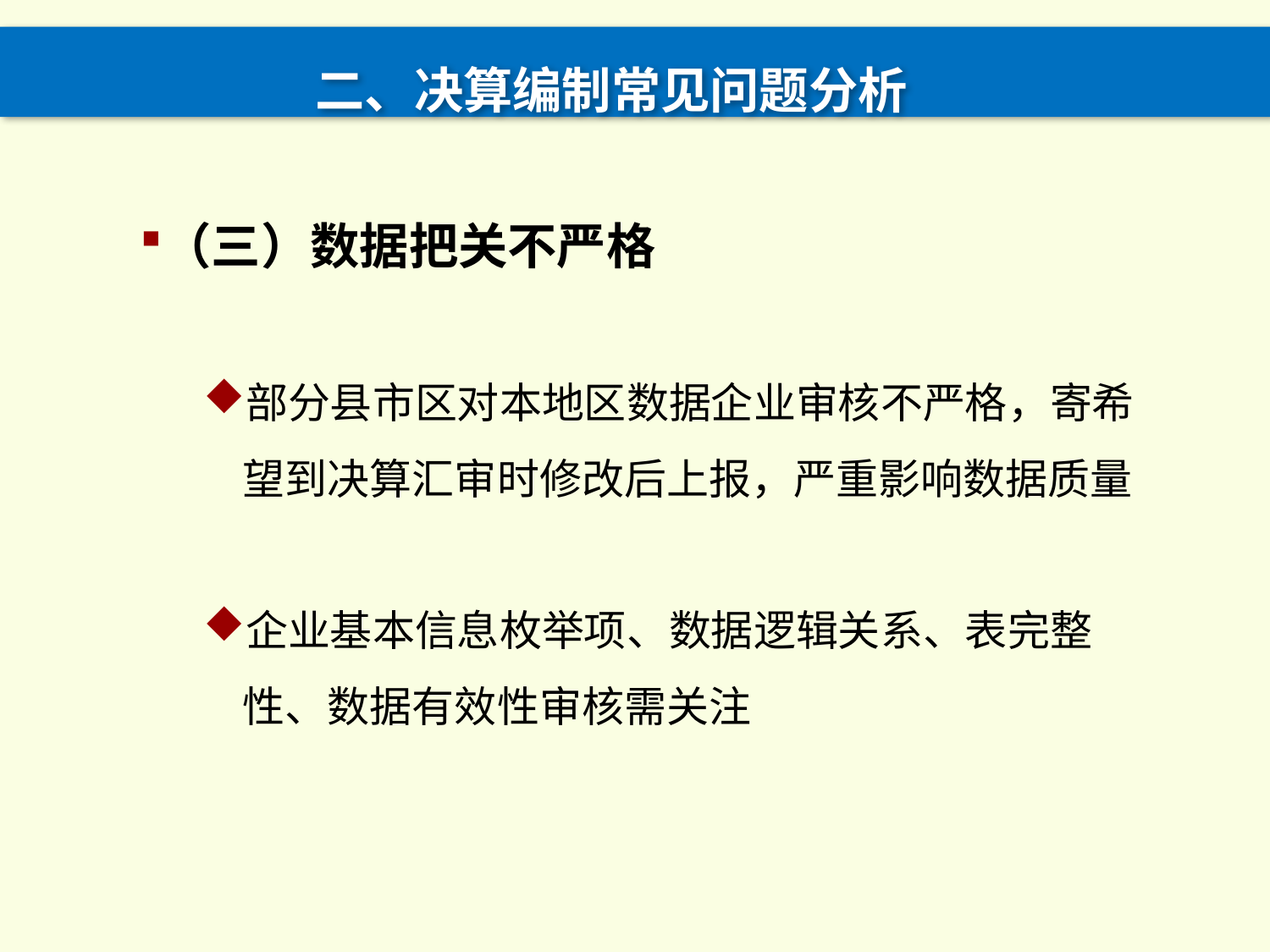

# 二、决算编制常见问题分析
（三）数据把关不严格

部分县市区对本地区数据企业审核不严格，寄希望到决算汇审时修改后上报，严重影响数据质量

企业基本信息枚举项、数据逻辑关系、表完整性、数据有效性审核需关注